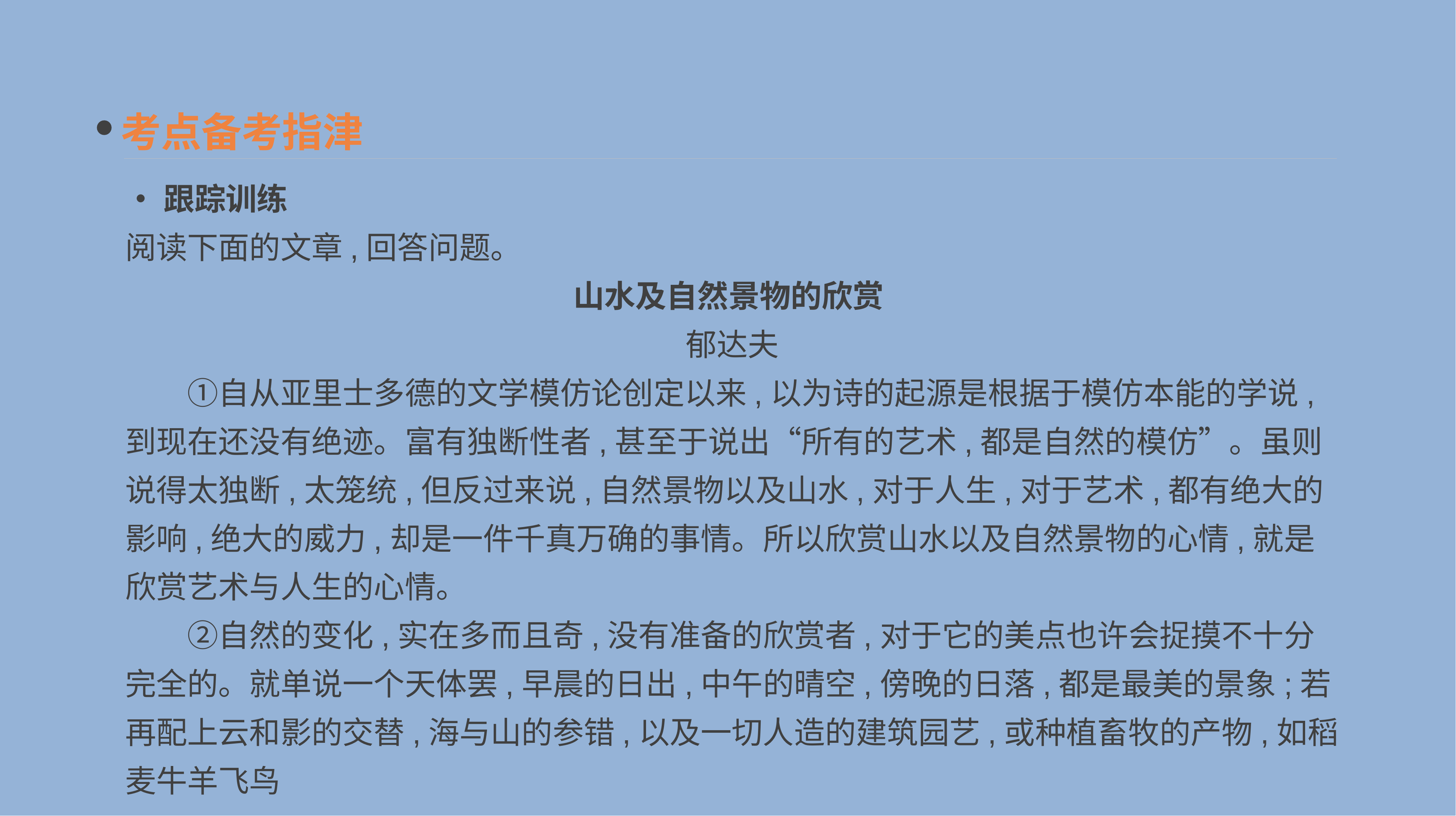

考点备考指津

•跟踪训练
阅读下面的文章,回答问题。
山水及自然景物的欣赏
郁达夫
　　①自从亚里士多德的文学模仿论创定以来,以为诗的起源是根据于模仿本能的学说,到现在还没有绝迹。富有独断性者,甚至于说出“所有的艺术,都是自然的模仿”。虽则说得太独断,太笼统,但反过来说,自然景物以及山水,对于人生,对于艺术,都有绝大的影响,绝大的威力,却是一件千真万确的事情。所以欣赏山水以及自然景物的心情,就是欣赏艺术与人生的心情。
　　②自然的变化,实在多而且奇,没有准备的欣赏者,对于它的美点也许会捉摸不十分完全的。就单说一个天体罢,早晨的日出,中午的晴空,傍晚的日落,都是最美的景象;若再配上云和影的交替,海与山的参错,以及一切人造的建筑园艺,或种植畜牧的产物,如稻麦牛羊飞鸟